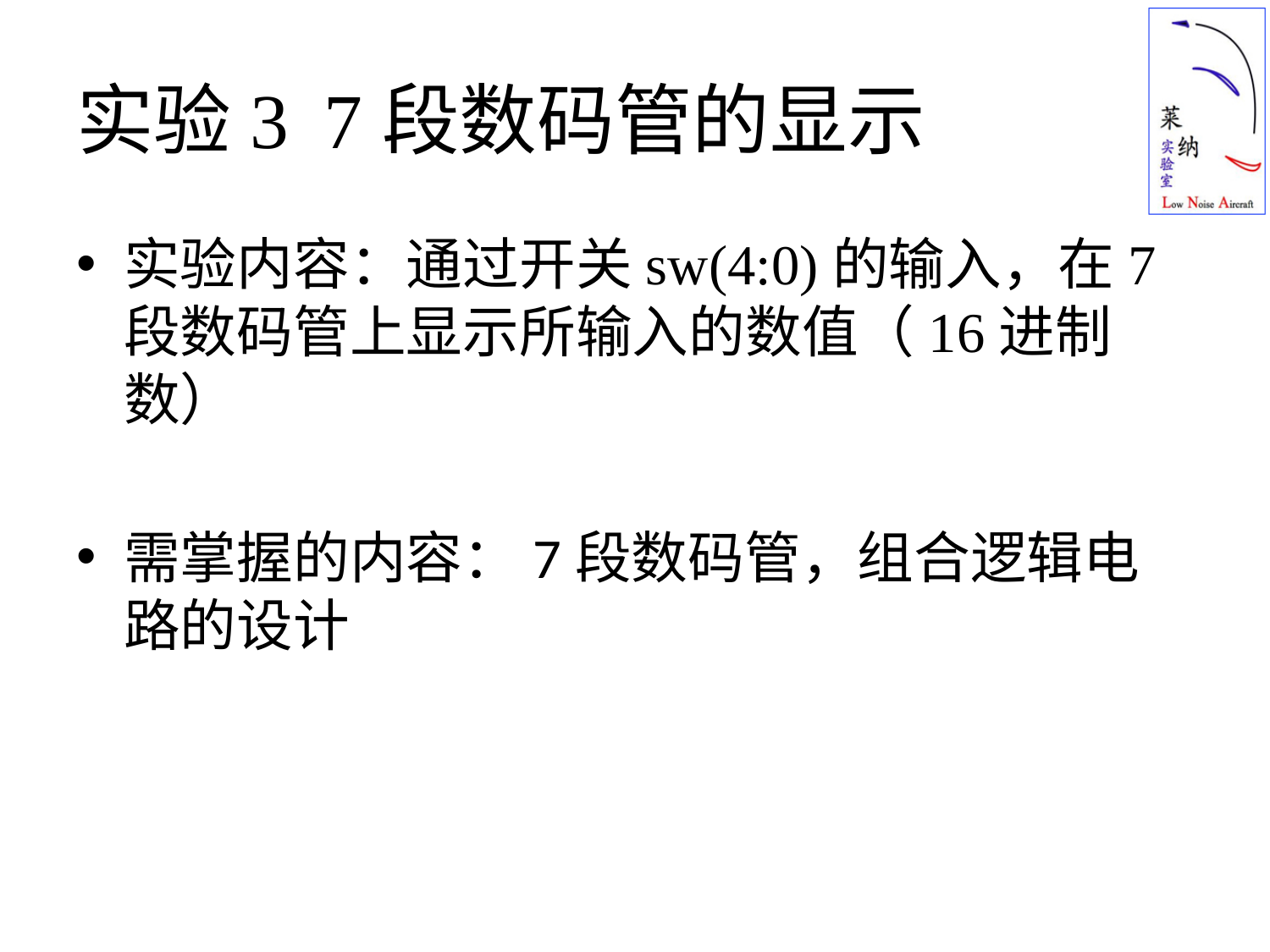

# 实验3  7段数码管的显示
实验内容：通过开关sw(4:0)的输入，在7段数码管上显示所输入的数值（16进制数）

需掌握的内容：7段数码管，组合逻辑电路的设计